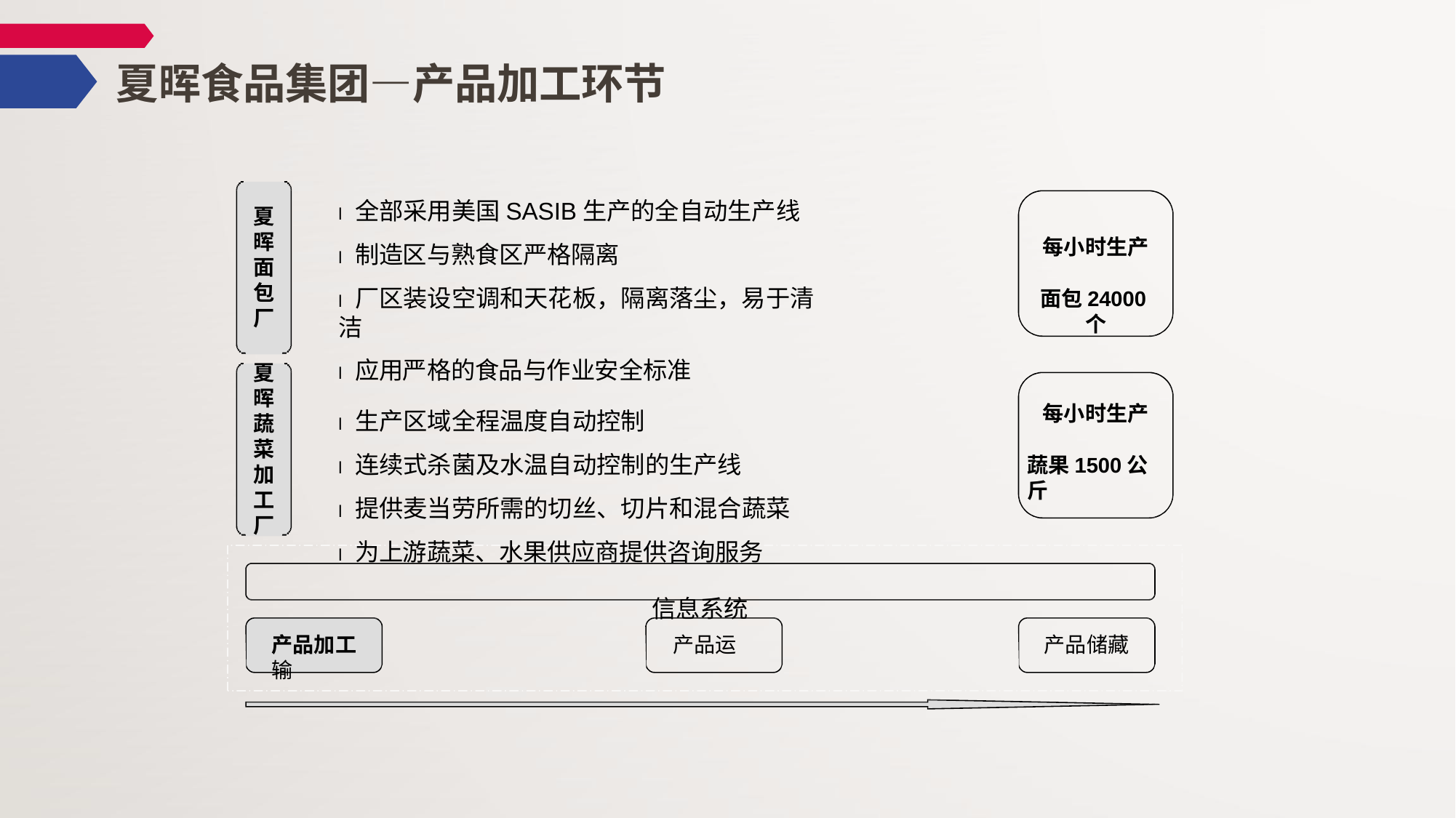

# 夏晖食品集团—产品加工环节
l全部采用美国SASIB生产的全自动生产线
l制造区与熟食区严格隔离
l厂区装设空调和天花板，隔离落尘，易于清洁
l应用严格的食品与作业安全标准
l生产区域全程温度自动控制
l连续式杀菌及水温自动控制的生产线
l提供麦当劳所需的切丝、切片和混合蔬菜
l为上游蔬菜、水果供应商提供咨询服务
信息系统

夏 晖 面 包 厂
每小时生产

面包24000个
夏 晖 蔬 菜 加 工 厂

每小时生产

蔬果1500公斤

产品加工	产品运输
产品储藏